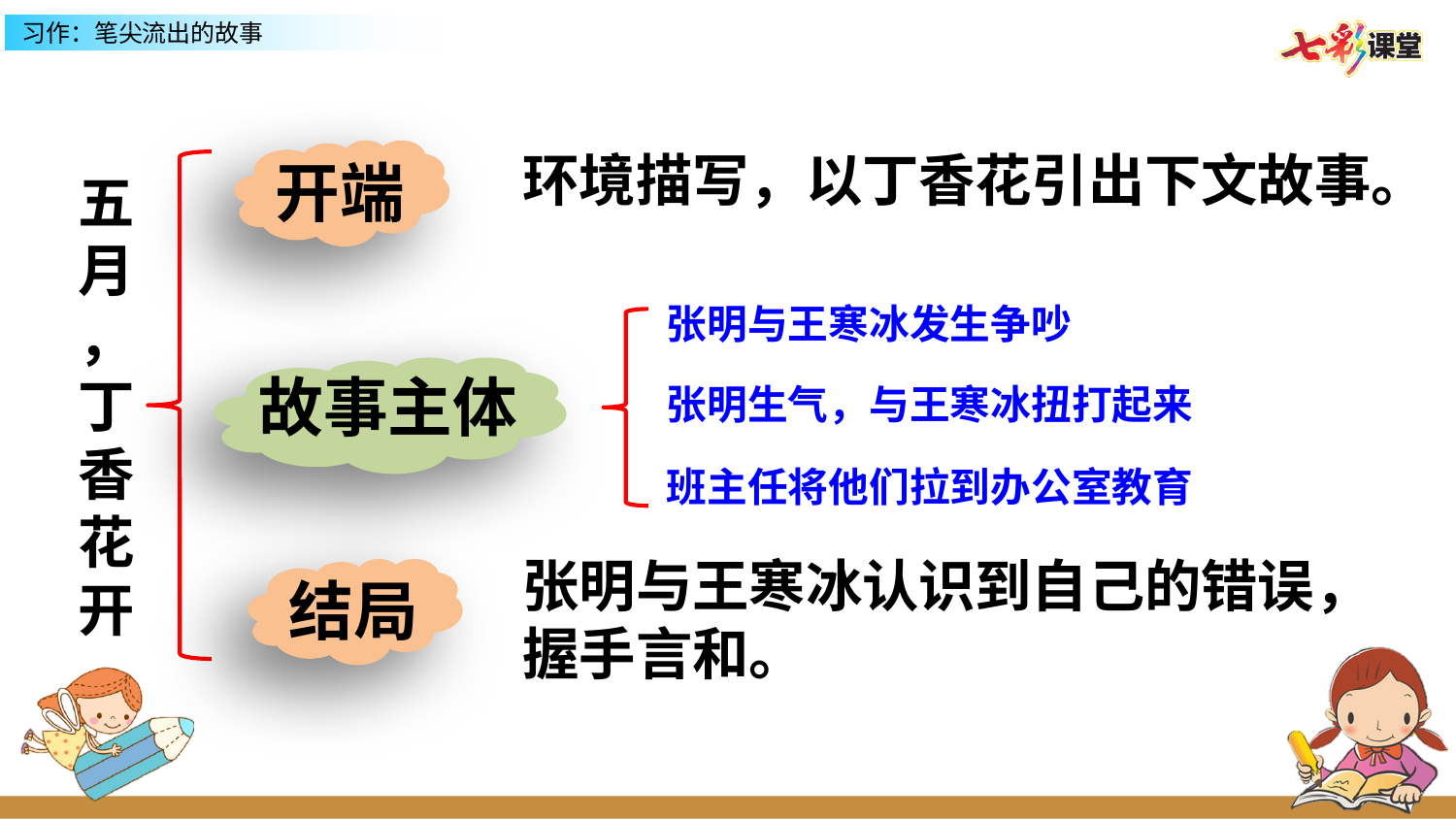

环境描写，以丁香花引出下文故事。

开端

五月
，丁香花开
张明与王寒冰发生争吵

故事主体
张明生气，与王寒冰扭打起来
班主任将他们拉到办公室教育
张明与王寒冰认识到自己的错误，握手言和。

结局